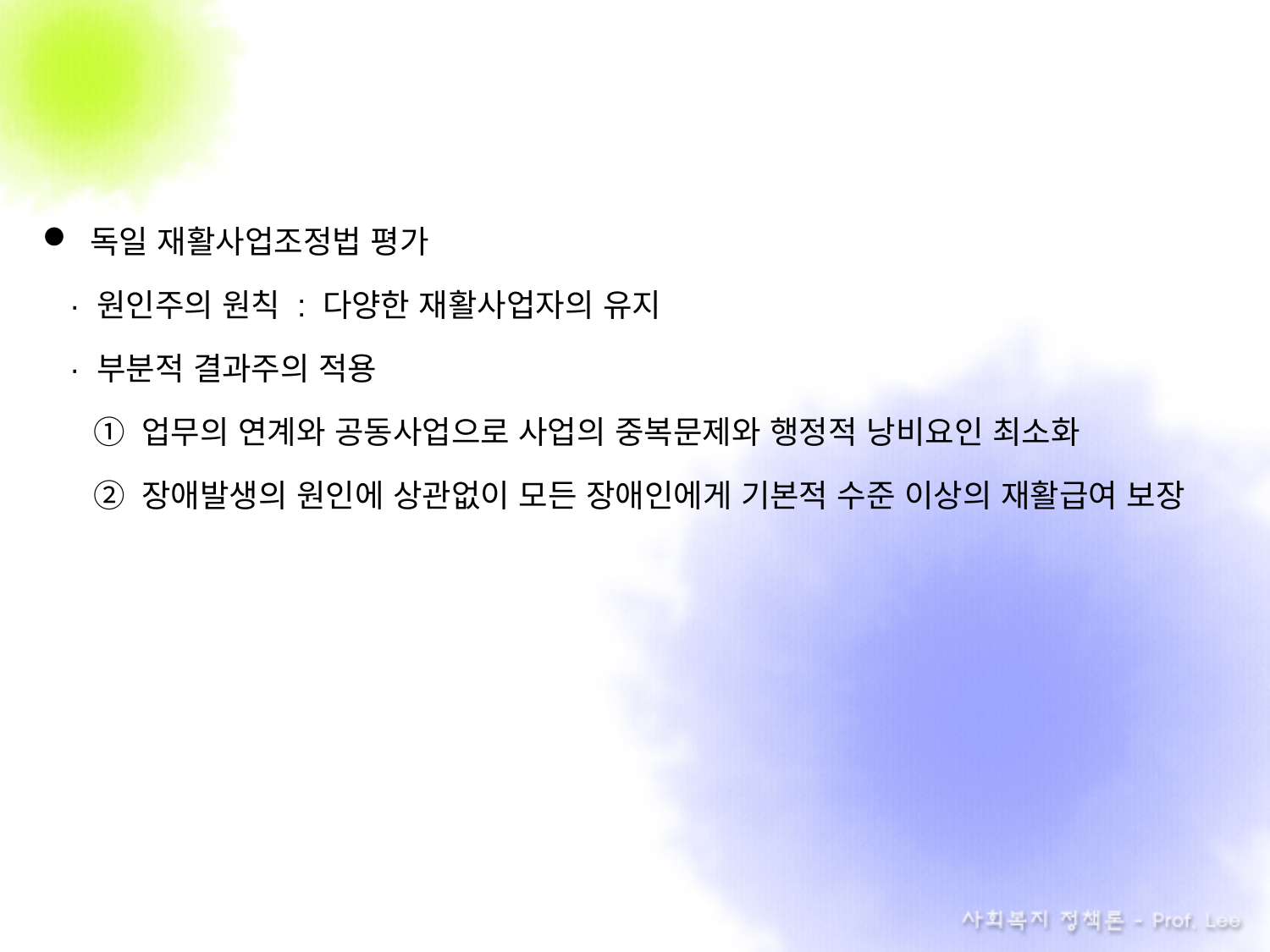

독일 재활사업조정법 평가
· 원인주의 원칙 : 다양한 재활사업자의 유지
· 부분적 결과주의 적용
① 업무의 연계와 공동사업으로 사업의 중복문제와 행정적 낭비요인 최소화
② 장애발생의 원인에 상관없이 모든 장애인에게 기본적 수준 이상의 재활급여 보장